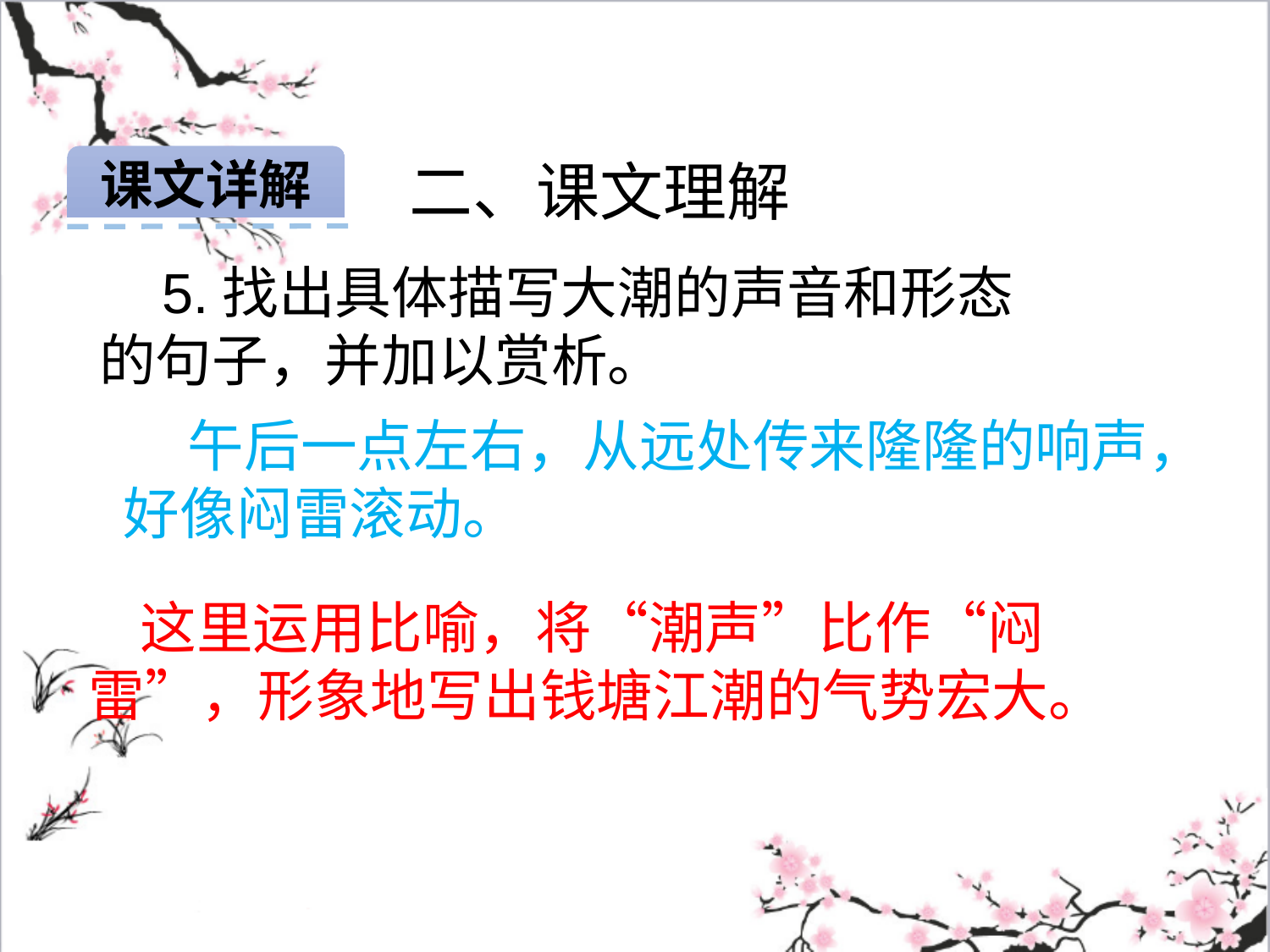

课文详解
二、课文理解
    5.找出具体描写大潮的声音和形态的句子，并加以赏析。
    午后一点左右，从远处传来隆隆的响声，好像闷雷滚动。
   这里运用比喻，将“潮声”比作“闷雷”，形象地写出钱塘江潮的气势宏大。